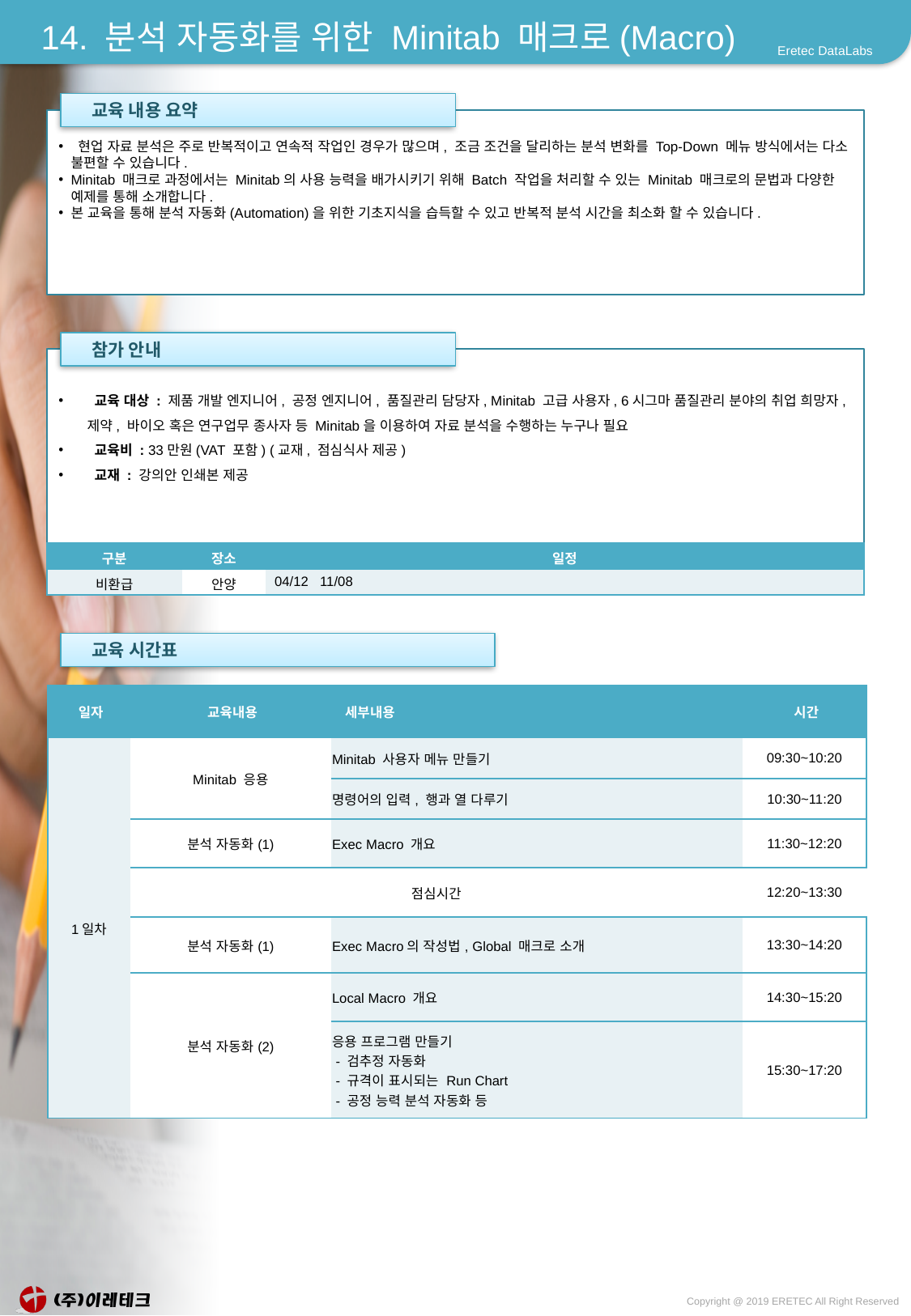

# 14. 분석 자동화를 위한 Minitab 매크로(Macro)
   교육 내용 요약

 현업 자료 분석은 주로 반복적이고 연속적 작업인 경우가 많으며, 조금 조건을 달리하는 분석 변화를 Top-Down 메뉴 방식에서는 다소 불편할 수 있습니다.
Minitab 매크로 과정에서는 Minitab의 사용 능력을 배가시키기 위해 Batch 작업을 처리할 수 있는 Minitab 매크로의 문법과 다양한 예제를 통해 소개합니다.
본 교육을 통해 분석 자동화(Automation)을 위한 기초지식을 습득할 수 있고 반복적 분석 시간을 최소화 할 수 있습니다.
   참가 안내

 교육 대상 : 제품 개발 엔지니어, 공정 엔지니어, 품질관리 담당자, Minitab 고급 사용자, 6시그마 품질관리 분야의 취업 희망자, 제약, 바이오 혹은 연구업무 종사자 등 Minitab을 이용하여 자료 분석을 수행하는 누구나 필요
 교육비 : 33만원(VAT 포함) (교재, 점심식사 제공)
 교재 : 강의안 인쇄본 제공
| 구분 | 장소 | 일정 |
| --- | --- | --- |
| 비환급 | 안양 | 04/12 11/08 |
   교육 시간표
| 일자 | 교육내용 | 세부내용 | 시간 |
| --- | --- | --- | --- |
| 1일차 | Minitab 응용 | Minitab 사용자 메뉴 만들기 | 09:30~10:20 |
|  |  | 명령어의 입력, 행과 열 다루기 | 10:30~11:20 |
|  | 분석 자동화(1) | Exec Macro 개요 | 11:30~12:20 |
|  | 점심시간 |  | 12:20~13:30 |
|  | 분석 자동화(1) | Exec Macro의 작성법, Global 매크로 소개 | 13:30~14:20 |
|  | 분석 자동화(2) | Local Macro 개요 | 14:30~15:20 |
|  |  | 응용 프로그램 만들기 - 검추정 자동화 - 규격이 표시되는 Run Chart - 공정 능력 분석 자동화 등 | 15:30~17:20 |